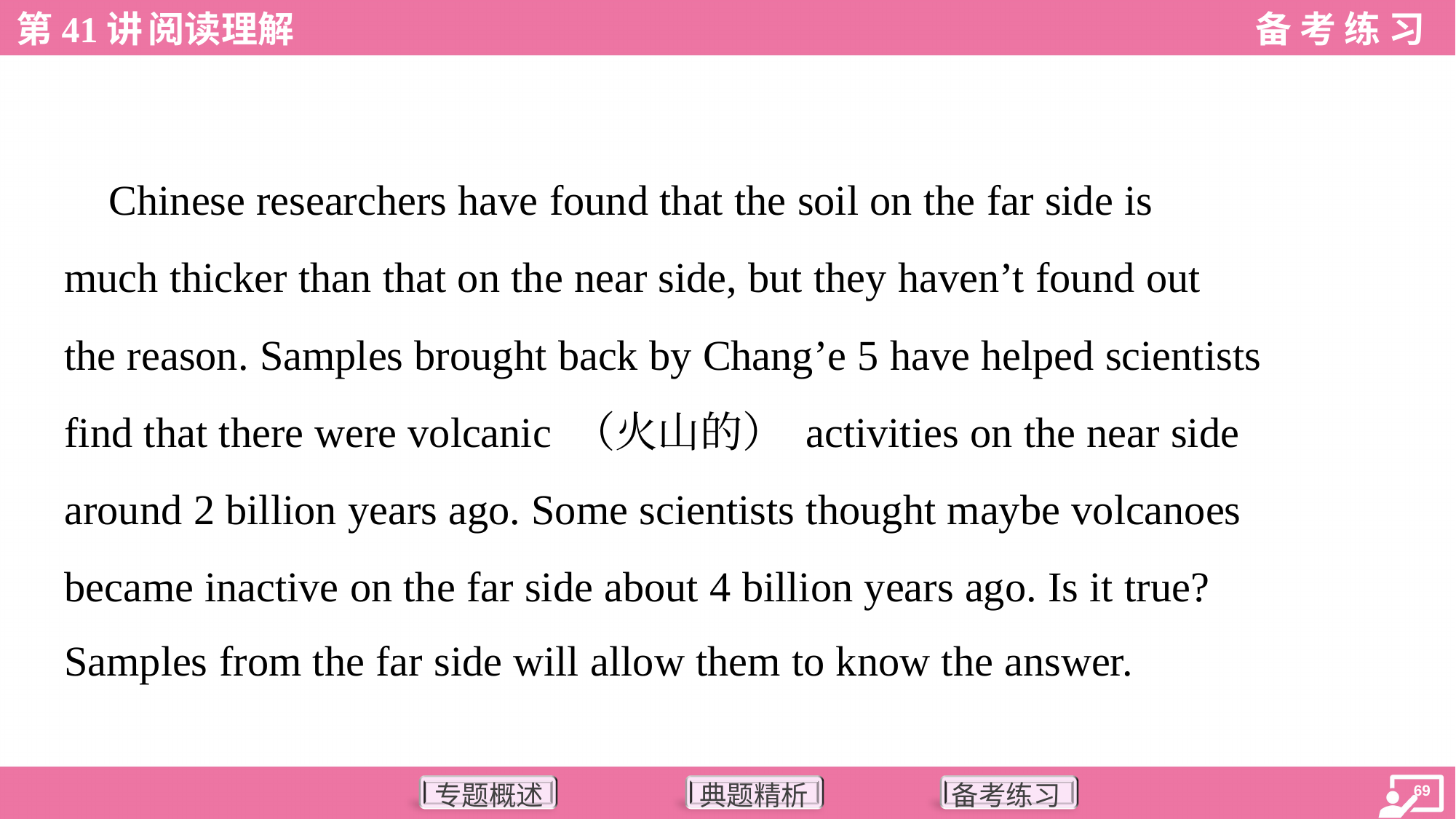

Chinese researchers have found that the soil on the far side is
much thicker than that on the near side, but they haven’t found out
the reason. Samples brought back by Chang’e 5 have helped scientists
find that there were volcanic （火山的） activities on the near side
around 2 billion years ago. Some scientists thought maybe volcanoes
became inactive on the far side about 4 billion years ago. Is it true?
Samples from the far side will allow them to know the answer.